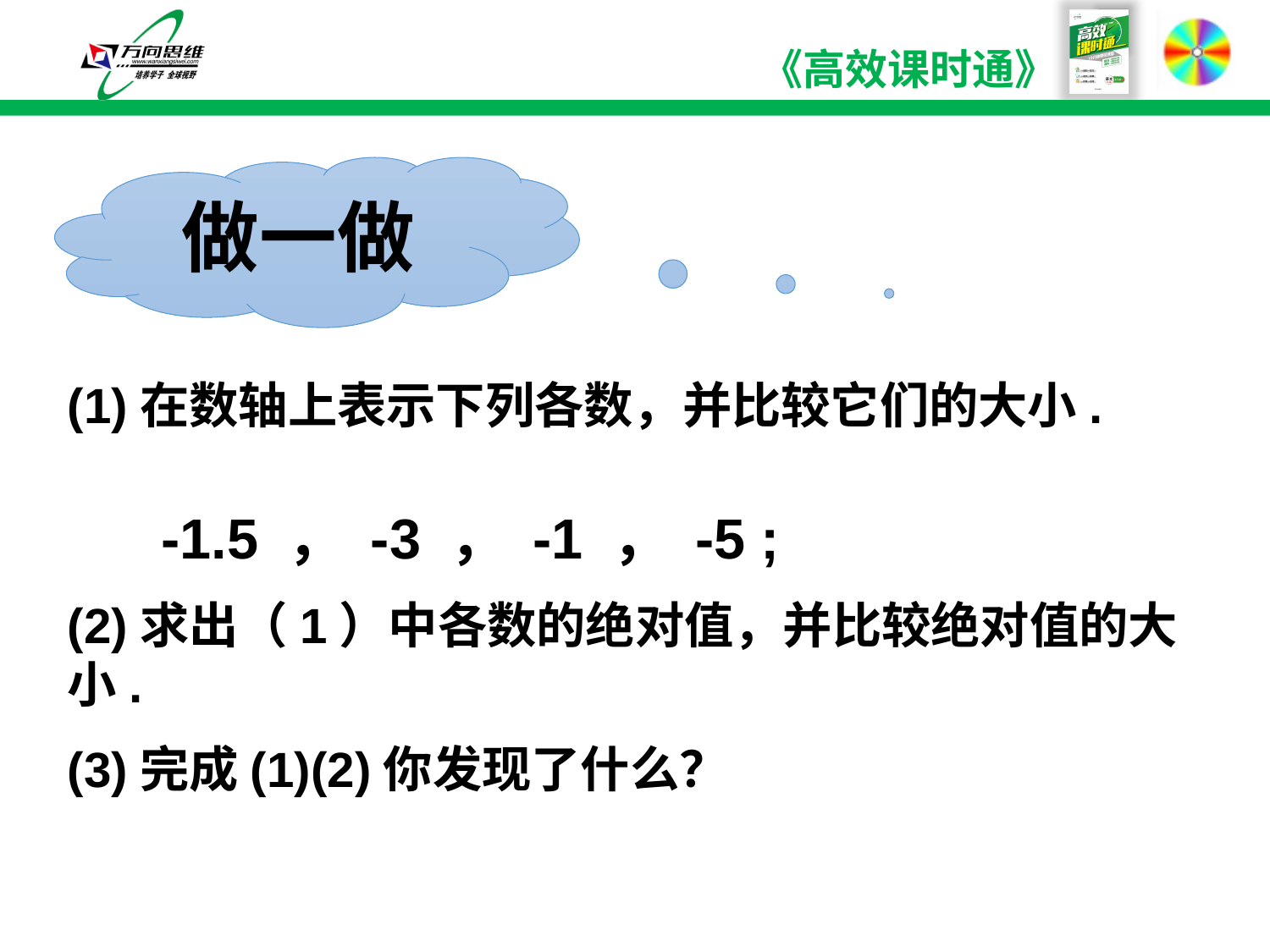

做一做
(1)在数轴上表示下列各数，并比较它们的大小.
      -1.5 ， -3 ， -1 ， -5 ;
(2)求出（1）中各数的绝对值，并比较绝对值的大小.
(3)完成(1)(2)你发现了什么？